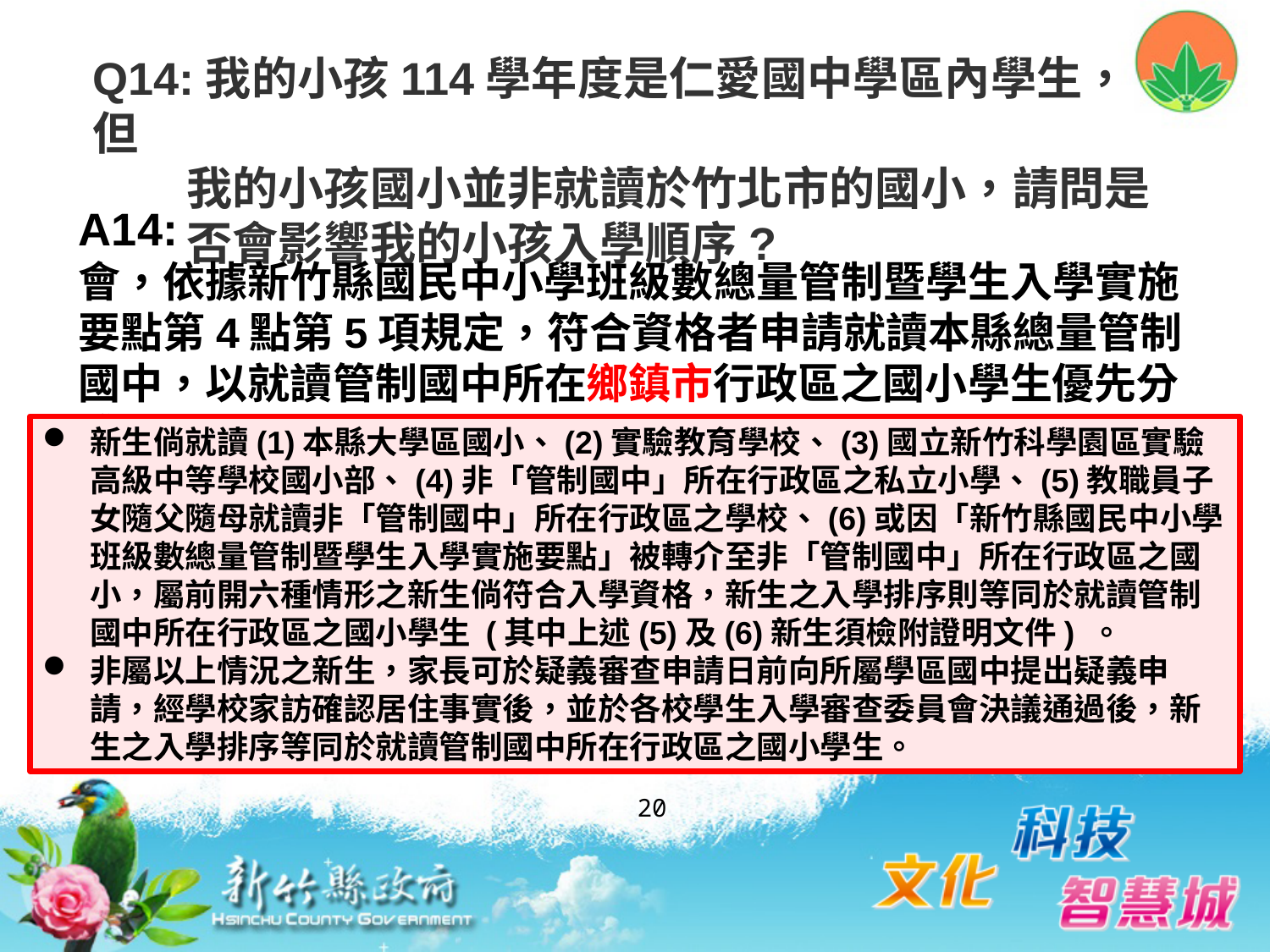

Q14:我的小孩114學年度是仁愛國中學區內學生，但
        我的小孩國小並非就讀於竹北市的國小，請問是
        否會影響我的小孩入學順序?

A14:
會，依據新竹縣國民中小學班級數總量管制暨學生入學實施要點第4點第5項規定，符合資格者申請就讀本縣總量管制國中，以就讀管制國中所在鄉鎮市行政區之國小學生優先分發。
新生倘就讀(1)本縣大學區國小、(2)實驗教育學校、(3)國立新竹科學園區實驗高級中等學校國小部、(4)非「管制國中」所在行政區之私立小學、(5)教職員子女隨父隨母就讀非「管制國中」所在行政區之學校、(6)或因「新竹縣國民中小學班級數總量管制暨學生入學實施要點」被轉介至非「管制國中」所在行政區之國小，屬前開六種情形之新生倘符合入學資格，新生之入學排序則等同於就讀管制國中所在行政區之國小學生 (其中上述(5)及(6)新生須檢附證明文件) 。
非屬以上情況之新生，家長可於疑義審查申請日前向所屬學區國中提出疑義申請，經學校家訪確認居住事實後，並於各校學生入學審查委員會決議通過後，新生之入學排序等同於就讀管制國中所在行政區之國小學生。
20